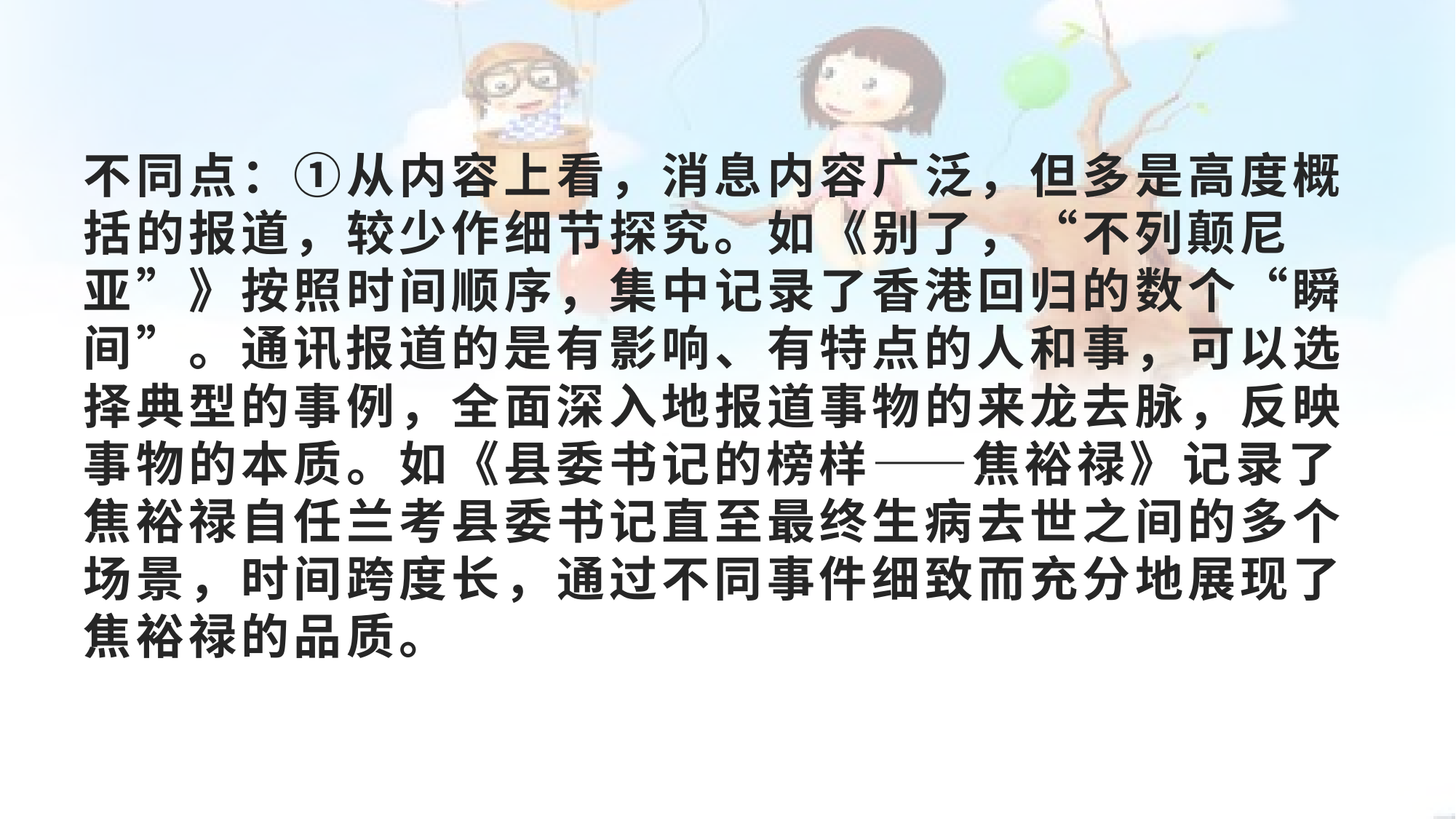

# 不同点：①从内容上看，消息内容广泛，但多是高度概括的报道，较少作细节探究。如《别了，“不列颠尼亚”》按照时间顺序，集中记录了香港回归的数个“瞬间”。通讯报道的是有影响、有特点的人和事，可以选择典型的事例，全面深入地报道事物的来龙去脉，反映事物的本质。如《县委书记的榜样——焦裕禄》记录了焦裕禄自任兰考县委书记直至最终生病去世之间的多个场景，时间跨度长，通过不同事件细致而充分地展现了焦裕禄的品质。